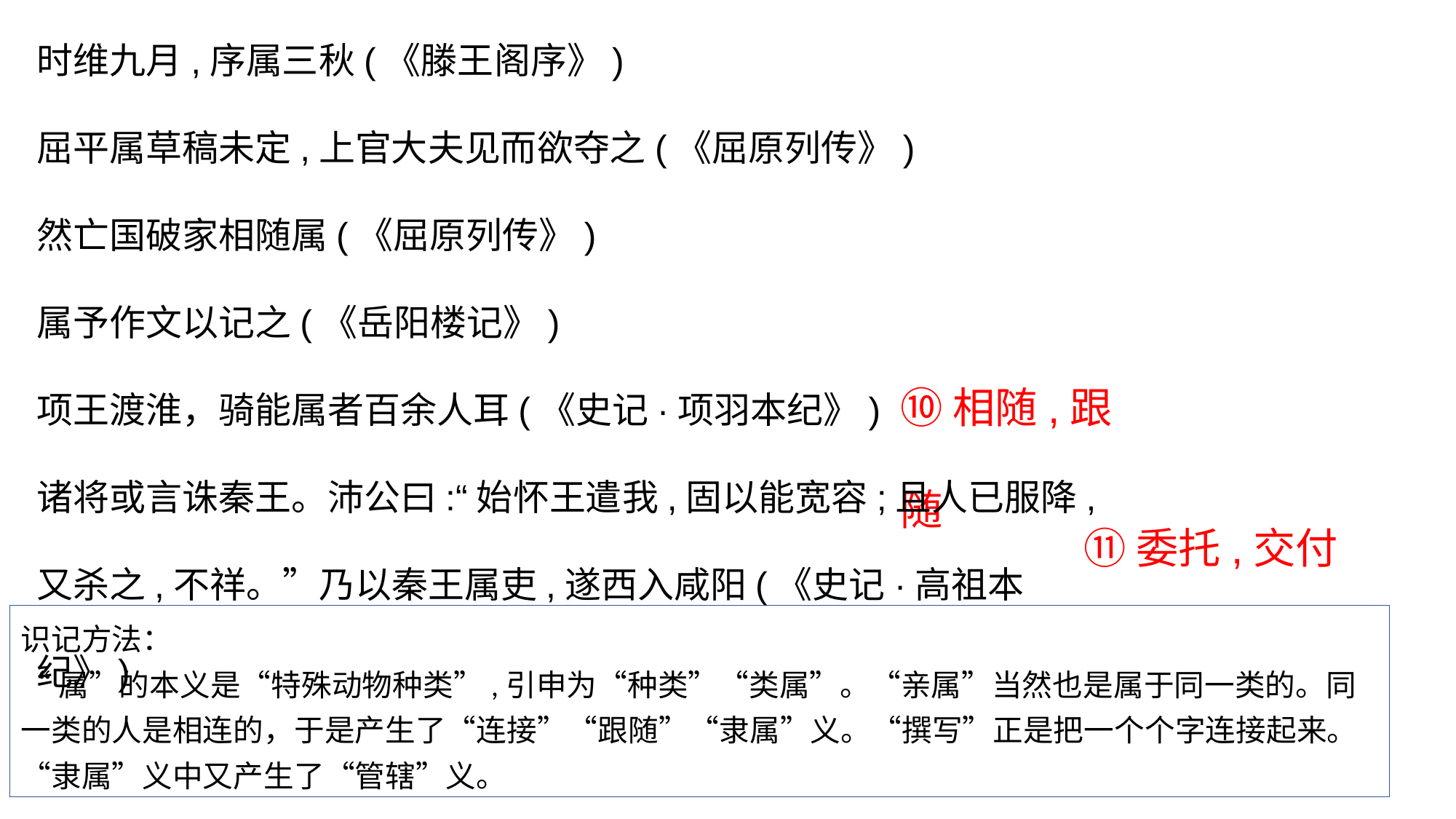

时维九月,序属三秋(《滕王阁序》)
屈平属草稿未定,上官大夫见而欲夺之(《屈原列传》)
然亡国破家相随属(《屈原列传》)
属予作文以记之(《岳阳楼记》)
项王渡淮，骑能属者百余人耳(《史记·项羽本纪》)
诸将或言诛秦王。沛公曰:“始怀王遣我,固以能宽容;且人已服降,又杀之,不祥。”乃以秦王属吏,遂西入咸阳(《史记·高祖本纪》)

⑩相随,跟随
⑪委托,交付
识记方法：
“属”的本义是“特殊动物种类”,引申为“种类”“类属”。“亲属”当然也是属于同一类的。同一类的人是相连的，于是产生了“连接”“跟随”“隶属”义。“撰写”正是把一个个字连接起来。“隶属”义中又产生了“管辖”义。